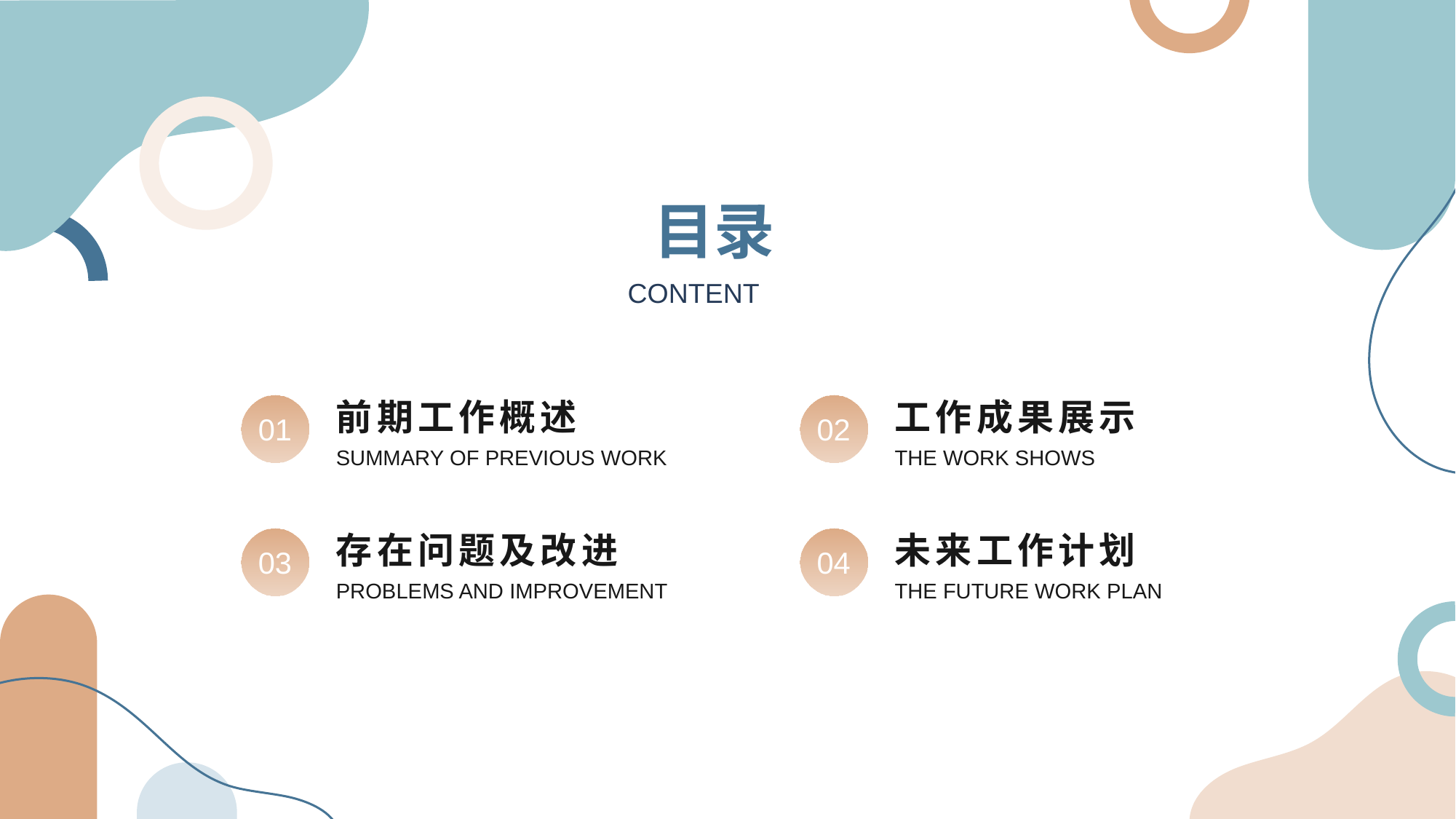

目录
CONTENT

前期工作概述
工作成果展示

01
02
SUMMARY OF PREVIOUS WORK
THE WORK SHOWS
存在问题及改进
未来工作计划

03
04
PROBLEMS AND IMPROVEMENT
THE FUTURE WORK PLAN